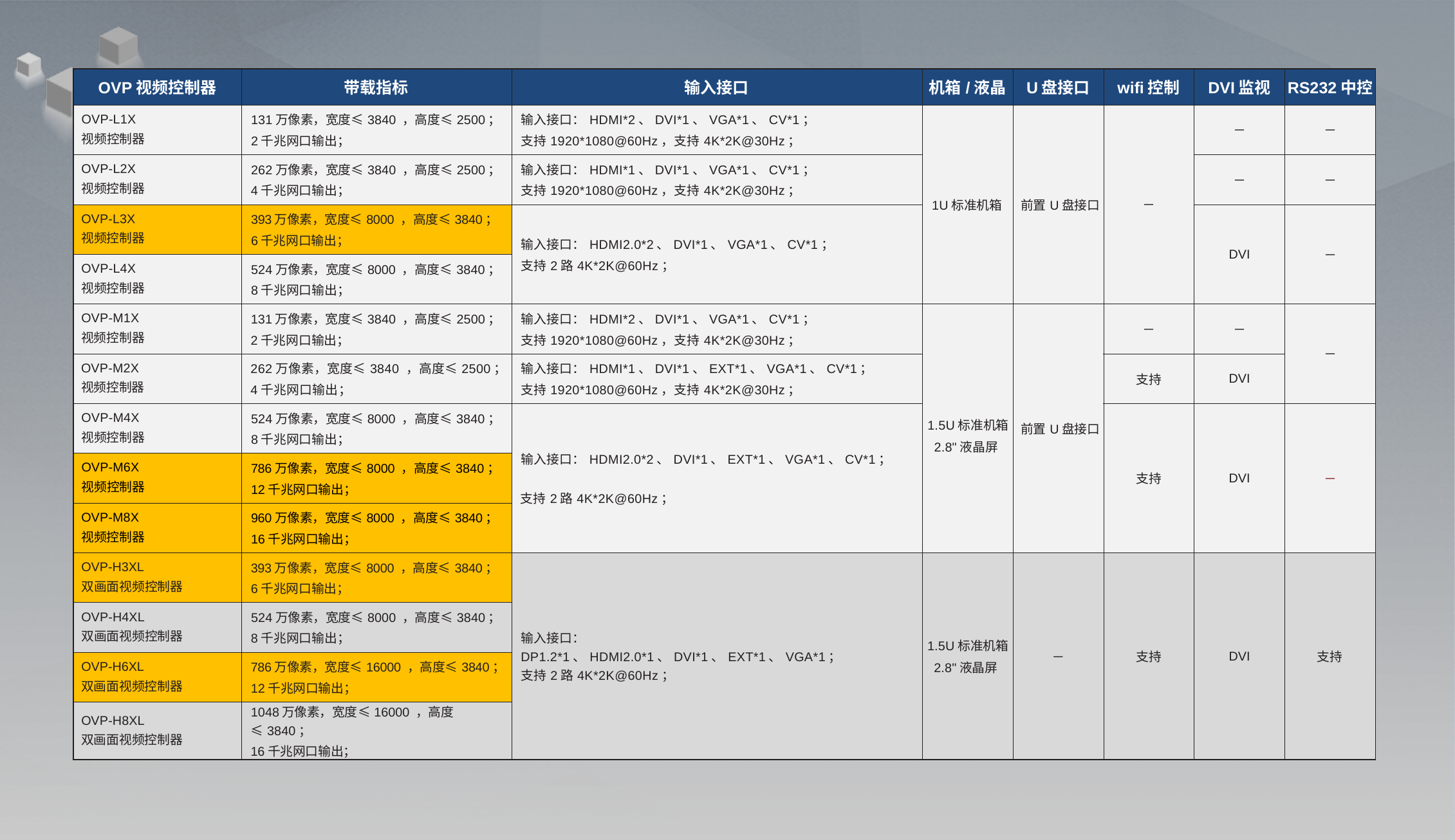

| OVP视频控制器 | 带载指标 | 输入接口 | 机箱/液晶 | U盘接口 | wifi控制 | DVI监视 | RS232中控 |
| --- | --- | --- | --- | --- | --- | --- | --- |
| OVP-L1X 视频控制器 | 131万像素，宽度≤3840 ，高度≤2500； 2千兆网口输出； | 输入接口：HDMI\*2、DVI\*1、VGA\*1、CV\*1； 支持1920\*1080@60Hz，支持4K\*2K@30Hz； | 1U标准机箱 | 前置U盘接口 | ─ | ─ | ─ |
| OVP-L2X 视频控制器 | 262万像素，宽度≤3840 ，高度≤2500； 4千兆网口输出； | 输入接口：HDMI\*1、DVI\*1、VGA\*1、CV\*1； 支持1920\*1080@60Hz，支持4K\*2K@30Hz； |  |  |  | ─ | ─ |
| OVP-L3X 视频控制器 | 393万像素，宽度≤8000 ，高度≤3840； 6千兆网口输出； | 输入接口：HDMI2.0\*2、DVI\*1、VGA\*1、CV\*1； 支持2路4K\*2K@60Hz； |  |  |  | DVI | ─ |
| OVP-L4X 视频控制器 | 524万像素，宽度≤8000 ，高度≤3840； 8千兆网口输出； |  |  |  |  |  |  |
| OVP-M1X 视频控制器 | 131万像素，宽度≤3840 ，高度≤2500； 2千兆网口输出； | 输入接口：HDMI\*2、DVI\*1、VGA\*1、CV\*1； 支持1920\*1080@60Hz，支持4K\*2K@30Hz； | 1.5U标准机箱 2.8"液晶屏 | 前置U盘接口 | ─ | ─ | ─ |
| OVP-M2X 视频控制器 | 262万像素，宽度≤3840 ，高度≤2500； 4千兆网口输出； | 输入接口：HDMI\*1、DVI\*1、EXT\*1、VGA\*1、CV\*1； 支持1920\*1080@60Hz，支持4K\*2K@30Hz； |  |  | 支持 | DVI |  |
| OVP-M4X 视频控制器 | 524万像素，宽度≤8000 ，高度≤3840； 8千兆网口输出； | 输入接口：HDMI2.0\*2、DVI\*1、EXT\*1、VGA\*1、CV\*1； 支持2路4K\*2K@60Hz； |  |  | 支持 | DVI | ─ |
| OVP-M6X 视频控制器 | 786万像素，宽度≤8000 ，高度≤3840； 12千兆网口输出； |  |  |  |  |  |  |
| OVP-M8X 视频控制器 | 960万像素，宽度≤8000 ，高度≤3840； 16千兆网口输出； |  |  |  |  |  |  |
| OVP-H3XL 双画面视频控制器 | 393万像素，宽度≤8000 ，高度≤3840； 6千兆网口输出； | 输入接口：DP1.2\*1、HDMI2.0\*1、DVI\*1、EXT\*1、VGA\*1； 支持2路4K\*2K@60Hz； | 1.5U标准机箱 2.8"液晶屏 | ─ | 支持 | DVI | 支持 |
| OVP-H4XL 双画面视频控制器 | 524万像素，宽度≤8000 ，高度≤3840； 8千兆网口输出； |  |  |  |  |  |  |
| OVP-H6XL 双画面视频控制器 | 786万像素，宽度≤16000 ，高度≤3840； 12千兆网口输出； |  |  |  |  |  |  |
| OVP-H8XL 双画面视频控制器 | 1048万像素，宽度≤16000 ，高度≤3840； 16千兆网口输出； |  |  |  |  |  |  |